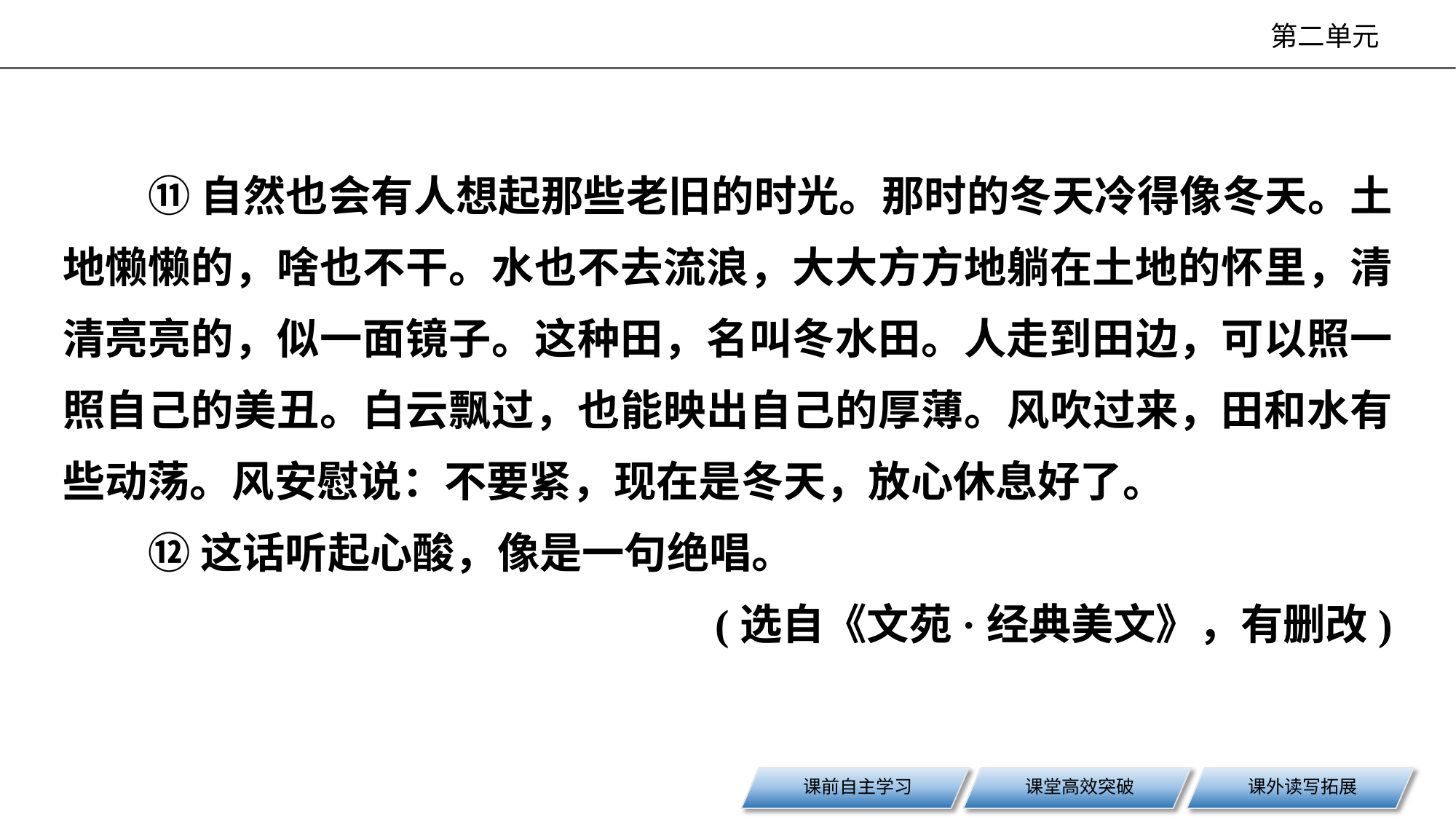

⑪自然也会有人想起那些老旧的时光。那时的冬天冷得像冬天。土地懒懒的，啥也不干。水也不去流浪，大大方方地躺在土地的怀里，清清亮亮的，似一面镜子。这种田，名叫冬水田。人走到田边，可以照一照自己的美丑。白云飘过，也能映出自己的厚薄。风吹过来，田和水有些动荡。风安慰说：不要紧，现在是冬天，放心休息好了。
⑫这话听起心酸，像是一句绝唱。
(选自《文苑·经典美文》，有删改)